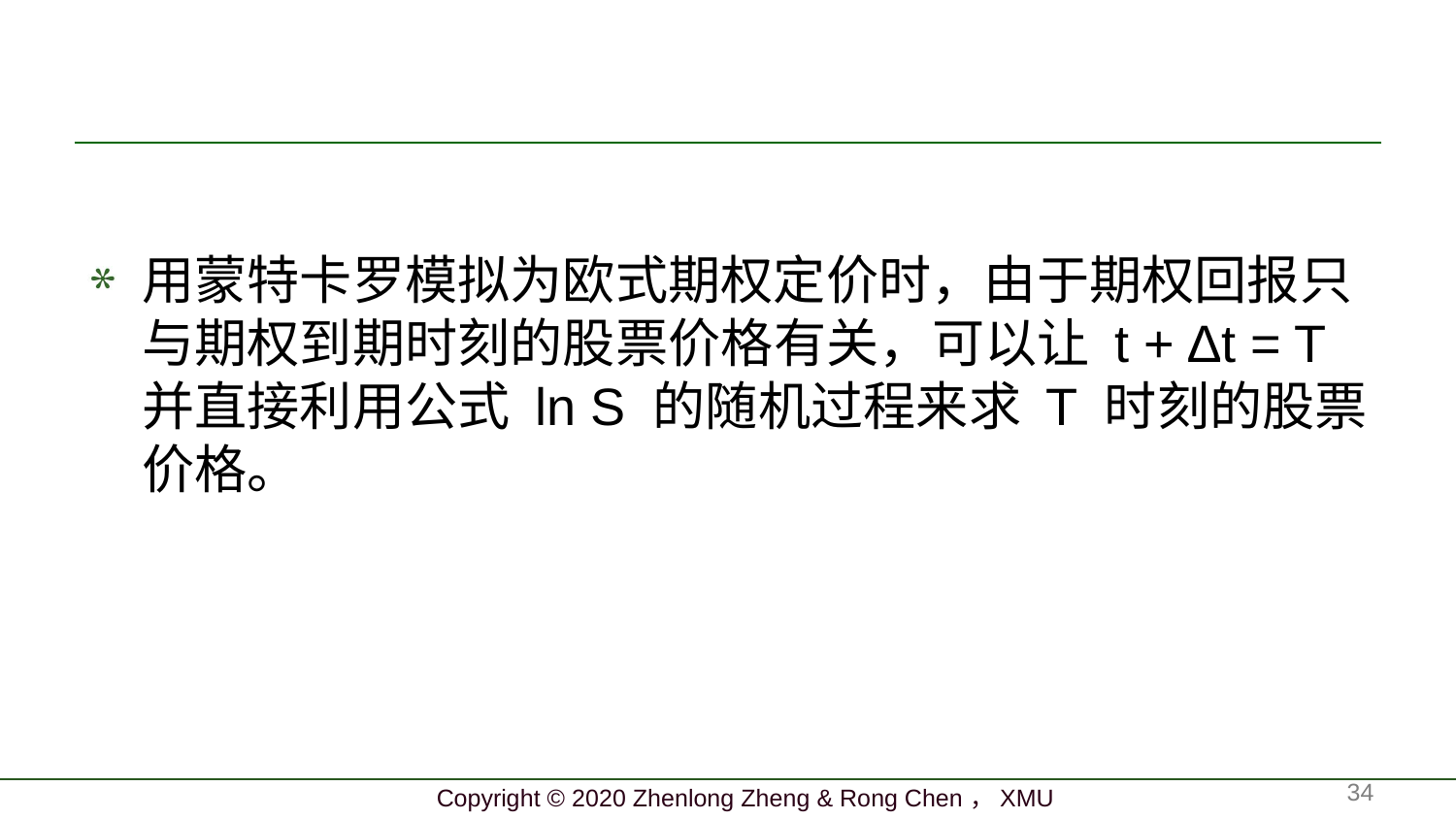

#

用蒙特卡罗模拟为欧式期权定价时，由于期权回报只与期权到期时刻的股票价格有关，可以让 t + ∆t = T 并直接利用公式 ln S 的随机过程来求 T 时刻的股票价格。
34